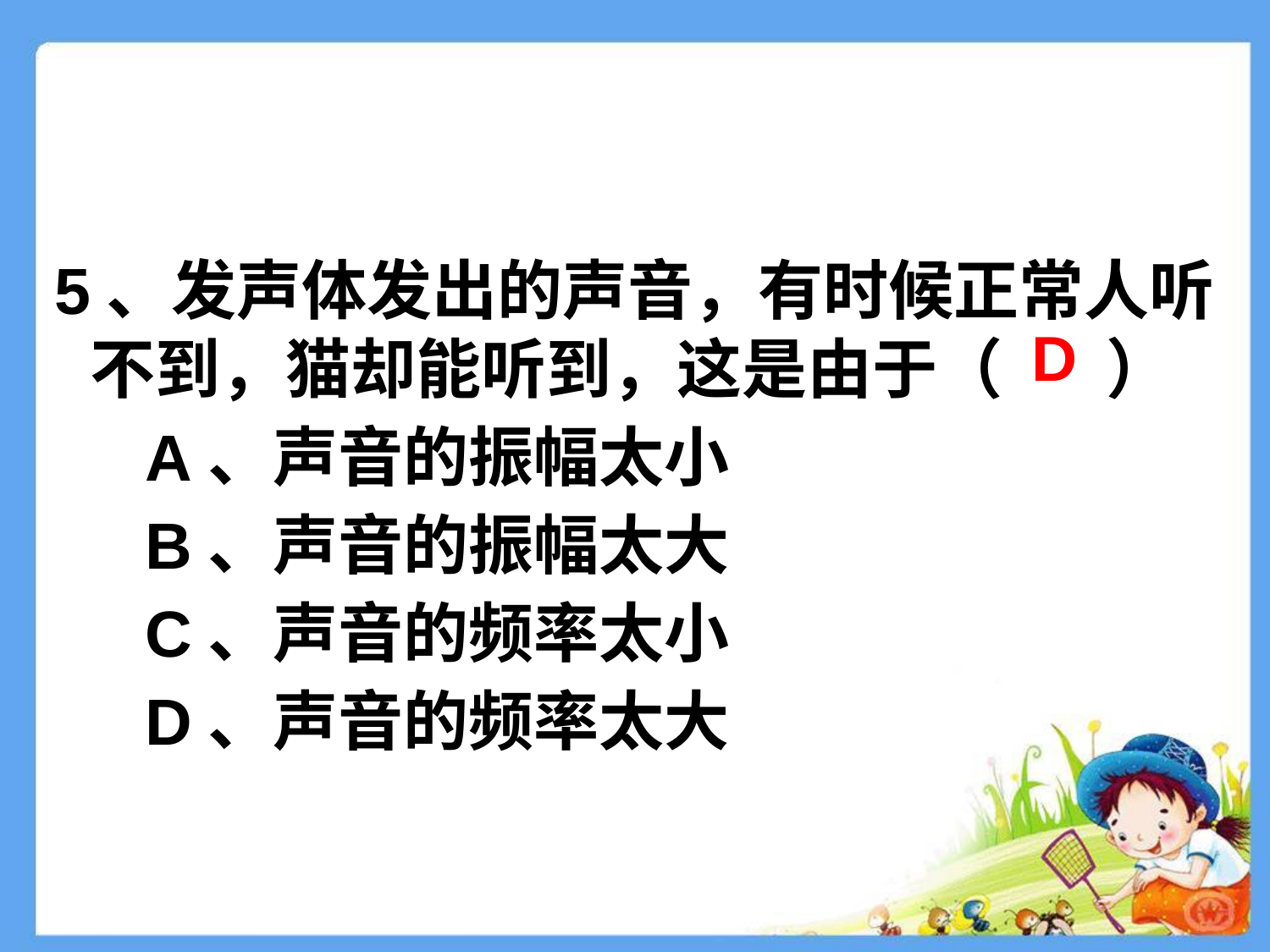

5、发声体发出的声音，有时候正常人听不到，猫却能听到，这是由于（       ）
     A、声音的振幅太小
     B、声音的振幅太大
     C、声音的频率太小
     D、声音的频率太大
D